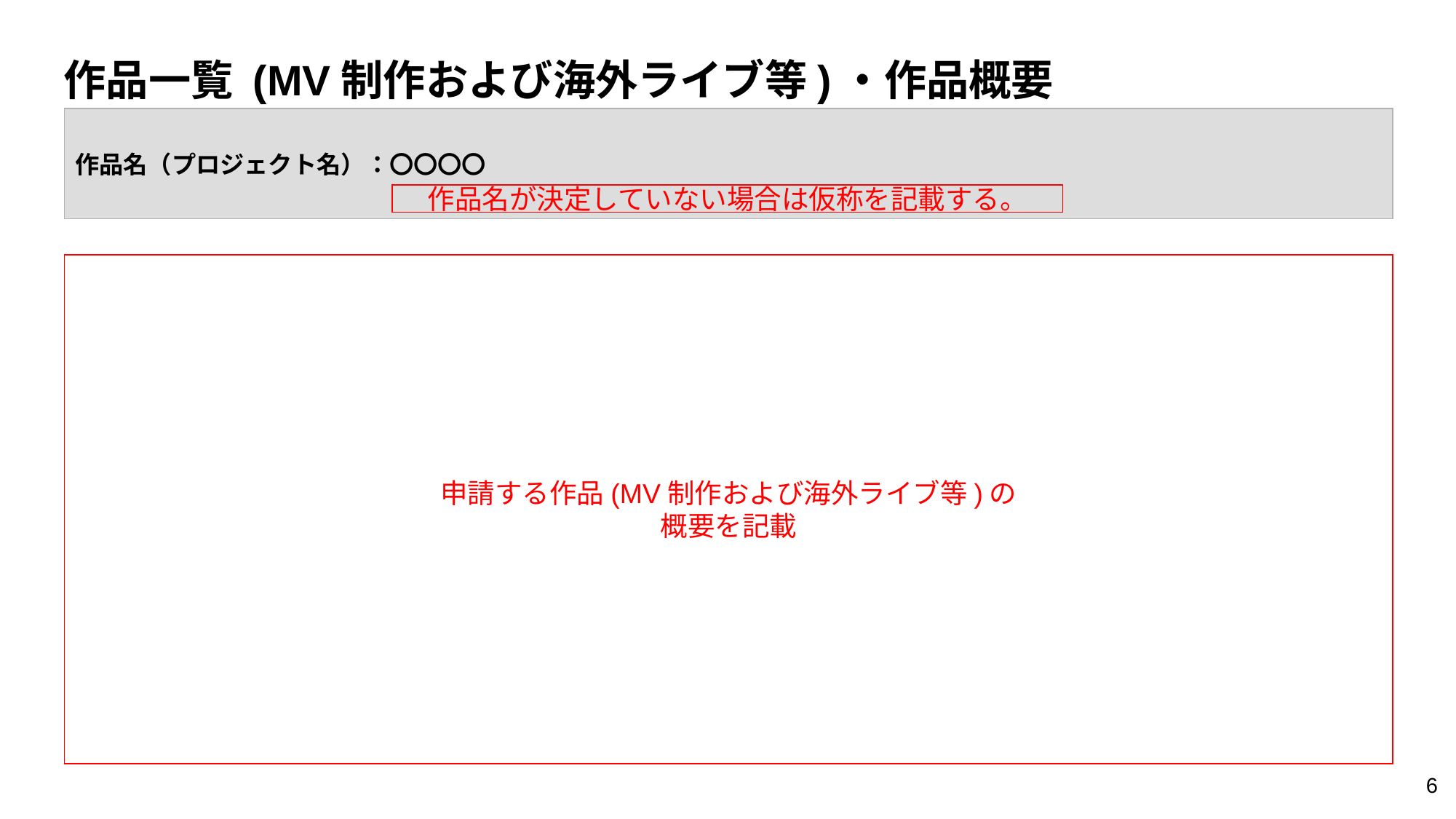

# 作品一覧 (MV制作および海外ライブ等)・作品概要
作品名（プロジェクト名）：〇〇〇〇
作品名が決定していない場合は仮称を記載する。
申請する作品(MV制作および海外ライブ等)の
概要を記載
6